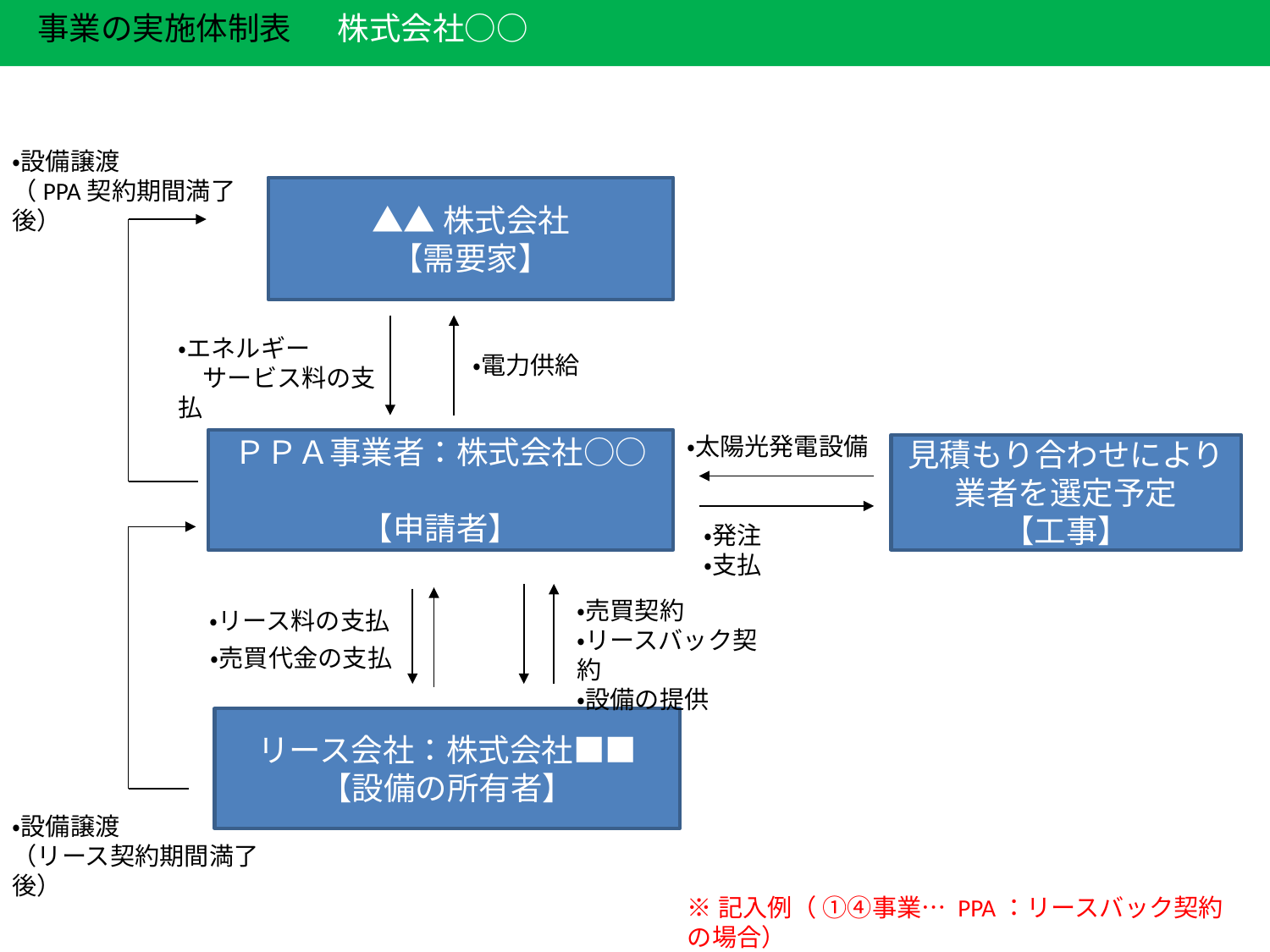

事業の実施体制表
株式会社○○
・設備譲渡
（PPA契約期間満了後）
▲▲株式会社
【需要家】
・エネルギー
　サービス料の支払
・電力供給
・太陽光発電設備
見積もり合わせにより
業者を選定予定
【工事】
・発注
・支払
ＰＰＡ事業者：株式会社○○　
【申請者】
・売買契約
・リースバック契約
・設備の提供
・リース料の支払
・売買代金の支払
リース会社：株式会社■■
【設備の所有者】
・設備譲渡
（リース契約期間満了後）
※記入例（ ①④事業… PPA：リースバック契約の場合）